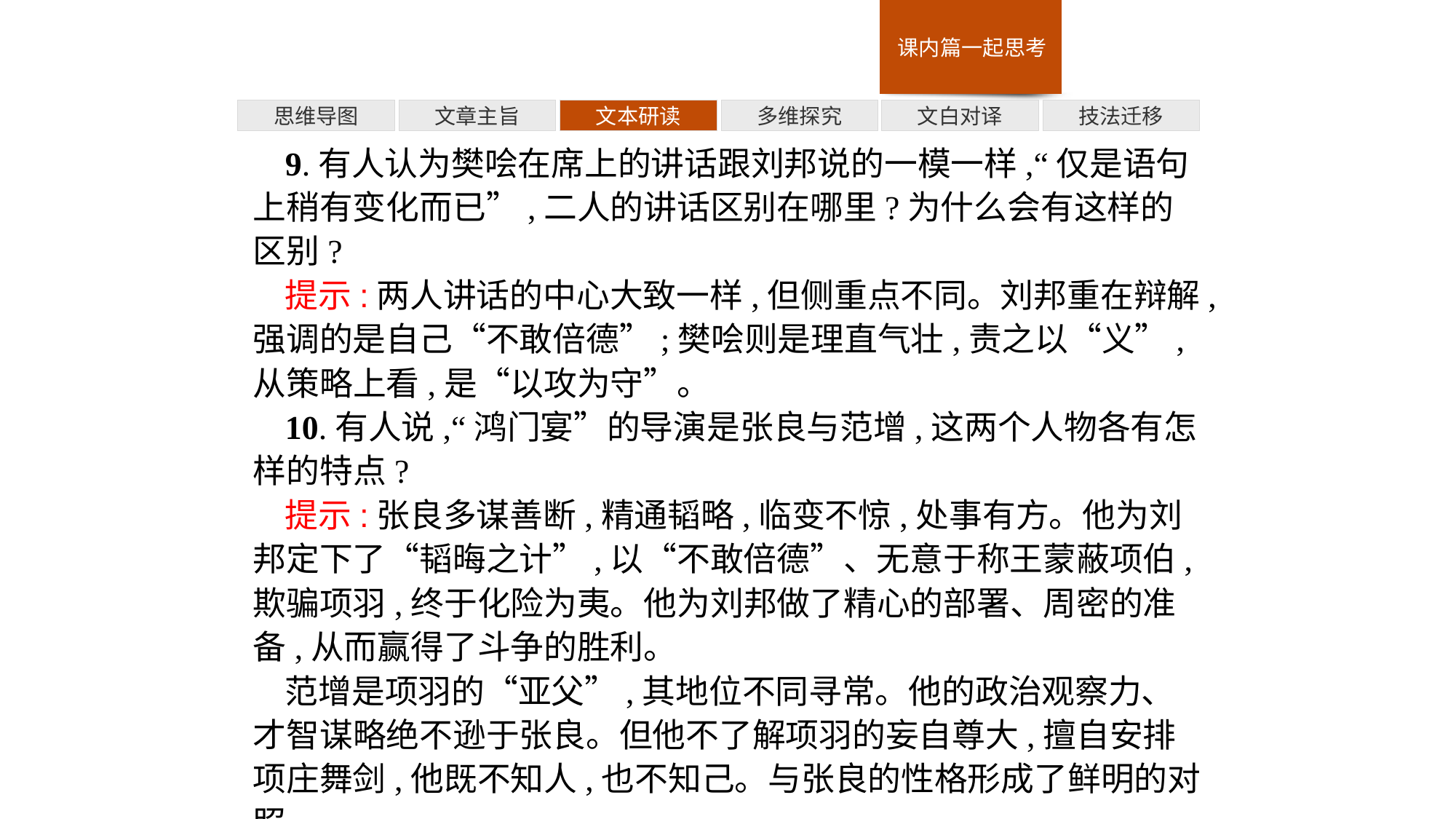

多维探究
技法迁移
思维导图
文章主旨
文本研读
文白对译
9.有人认为樊哙在席上的讲话跟刘邦说的一模一样,“仅是语句上稍有变化而已”,二人的讲话区别在哪里?为什么会有这样的区别?
提示:两人讲话的中心大致一样,但侧重点不同。刘邦重在辩解,强调的是自己“不敢倍德”;樊哙则是理直气壮,责之以“义”,从策略上看,是“以攻为守”。
10.有人说,“鸿门宴”的导演是张良与范增,这两个人物各有怎样的特点?
提示:张良多谋善断,精通韬略,临变不惊,处事有方。他为刘邦定下了“韬晦之计”,以“不敢倍德”、无意于称王蒙蔽项伯,欺骗项羽,终于化险为夷。他为刘邦做了精心的部署、周密的准备,从而赢得了斗争的胜利。
范增是项羽的“亚父”,其地位不同寻常。他的政治观察力、才智谋略绝不逊于张良。但他不了解项羽的妄自尊大,擅自安排项庄舞剑,他既不知人,也不知己。与张良的性格形成了鲜明的对照。